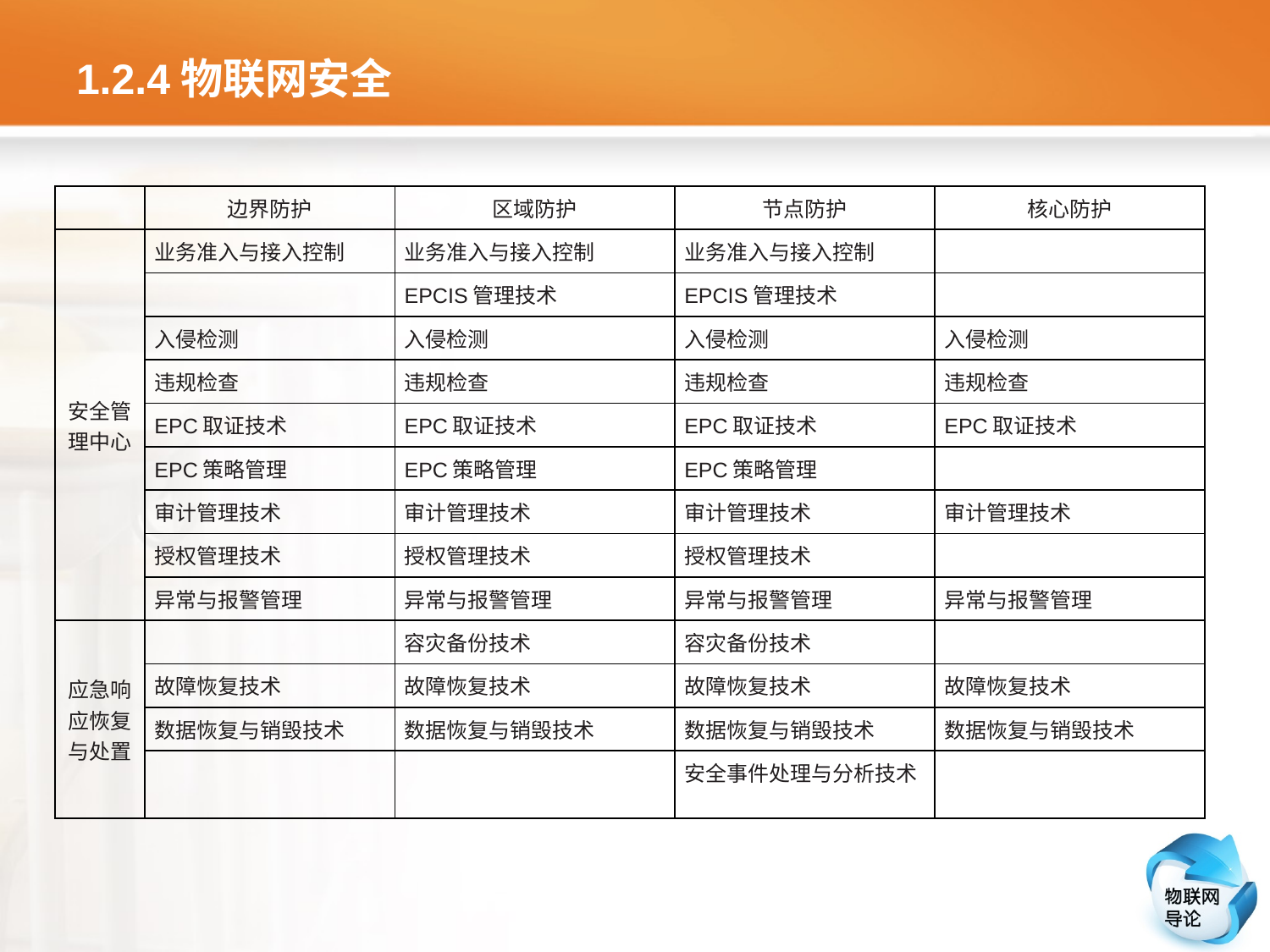

# 1.2.4物联网安全
|  | 边界防护 | 区域防护 | 节点防护 | 核心防护 |
| --- | --- | --- | --- | --- |
| 安全管理中心 | 业务准入与接入控制 | 业务准入与接入控制 | 业务准入与接入控制 |  |
|  |  | EPCIS管理技术 | EPCIS管理技术 |  |
|  | 入侵检测 | 入侵检测 | 入侵检测 | 入侵检测 |
|  | 违规检查 | 违规检查 | 违规检查 | 违规检查 |
|  | EPC取证技术 | EPC取证技术 | EPC取证技术 | EPC取证技术 |
|  | EPC策略管理 | EPC策略管理 | EPC策略管理 |  |
|  | 审计管理技术 | 审计管理技术 | 审计管理技术 | 审计管理技术 |
|  | 授权管理技术 | 授权管理技术 | 授权管理技术 |  |
|  | 异常与报警管理 | 异常与报警管理 | 异常与报警管理 | 异常与报警管理 |
| 应急响应恢复与处置 |  | 容灾备份技术 | 容灾备份技术 |  |
|  | 故障恢复技术 | 故障恢复技术 | 故障恢复技术 | 故障恢复技术 |
|  | 数据恢复与销毁技术 | 数据恢复与销毁技术 | 数据恢复与销毁技术 | 数据恢复与销毁技术 |
|  |  |  | 安全事件处理与分析技术 |  |